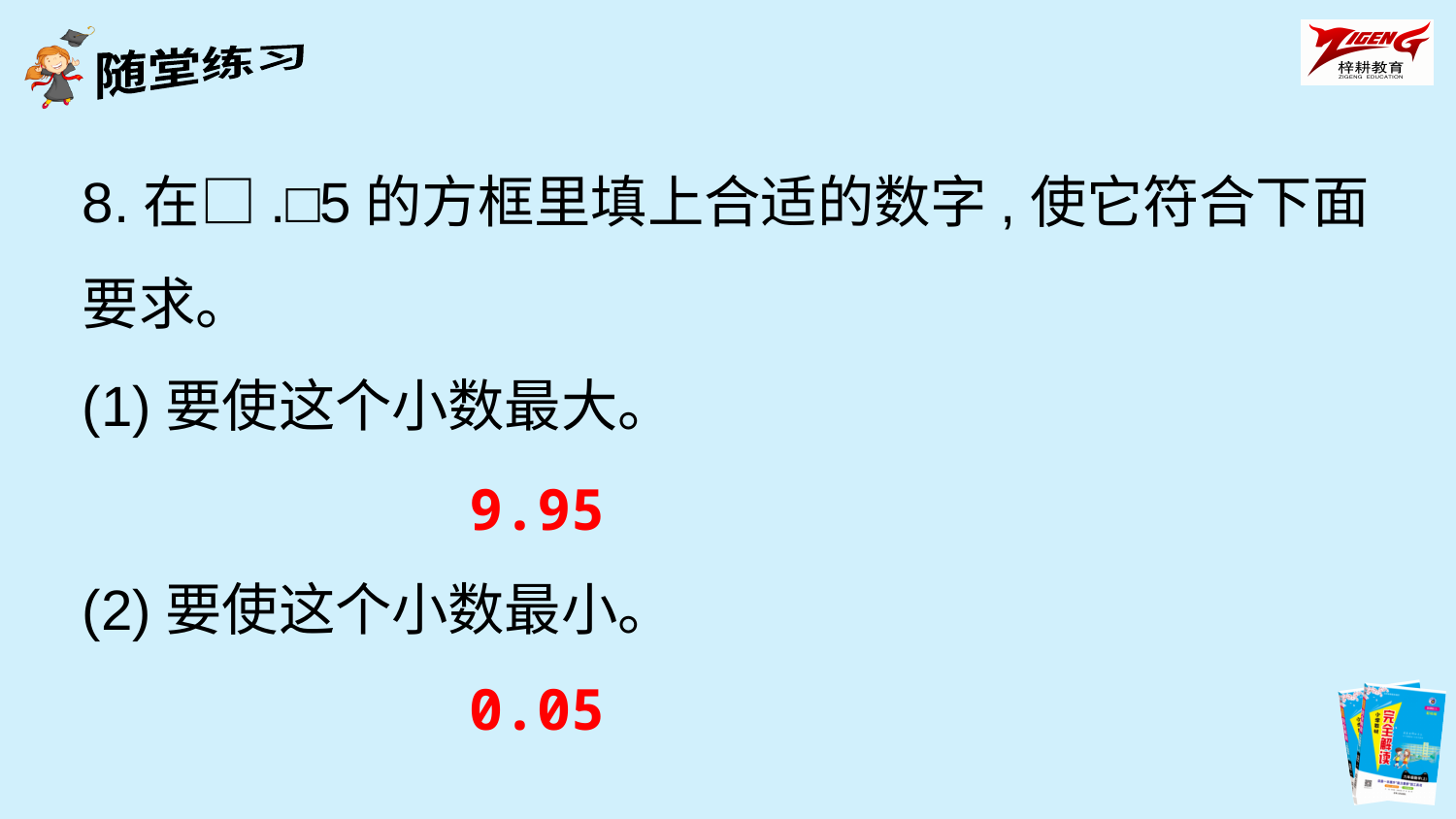

8.在□.□5的方框里填上合适的数字,使它符合下面要求。
(1)要使这个小数最大。

(2)要使这个小数最小。
9.95
0.05